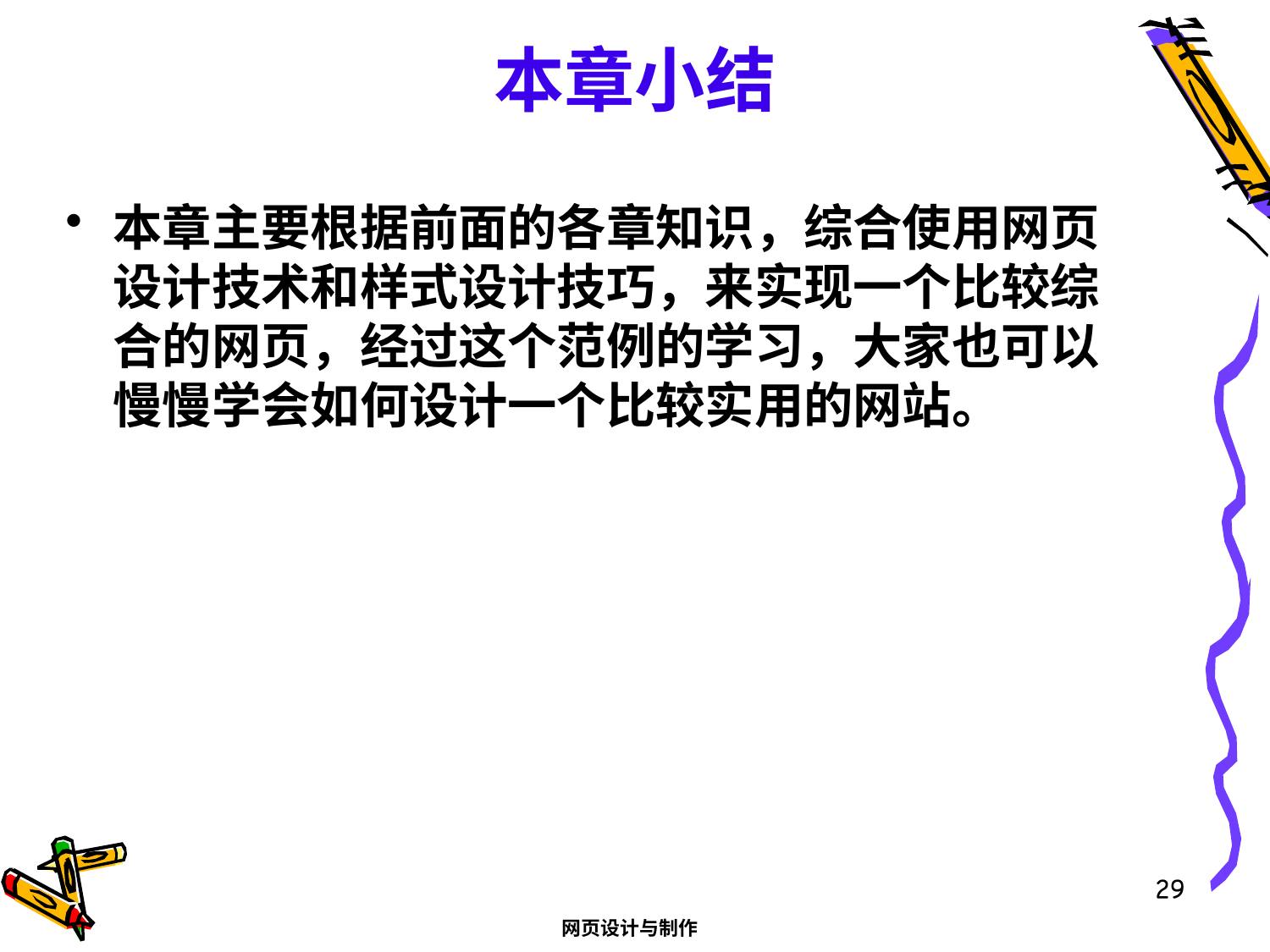

# 本章小结
本章主要根据前面的各章知识，综合使用网页设计技术和样式设计技巧，来实现一个比较综合的网页，经过这个范例的学习，大家也可以慢慢学会如何设计一个比较实用的网站。
29
网页设计与制作